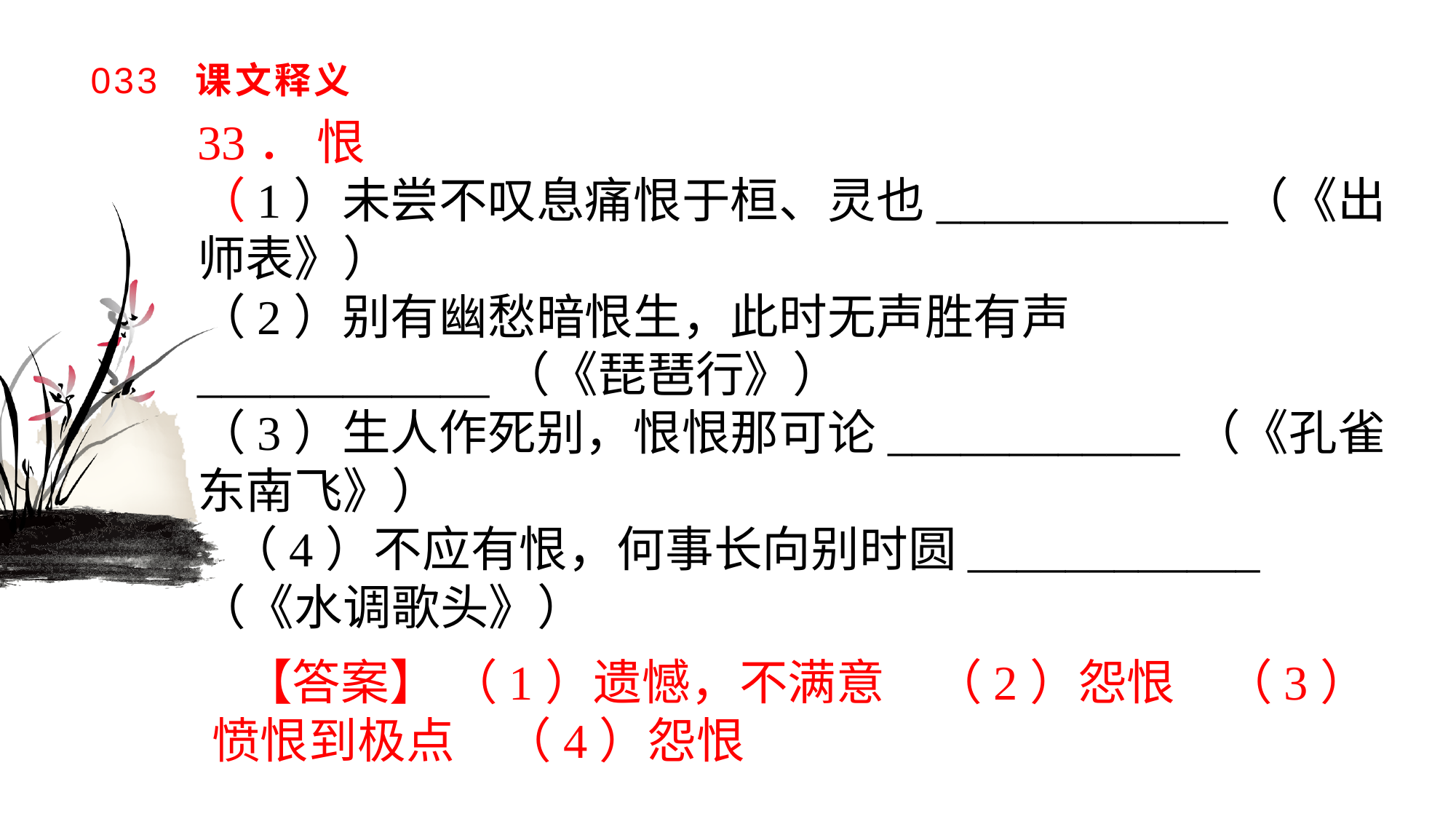

# 033  课文释义
33． 恨（1）未尝不叹息痛恨于桓、灵也____________（《出师表》）（2）别有幽愁暗恨生，此时无声胜有声____________（《琵琶行》）（3）生人作死别，恨恨那可论____________（《孔雀东南飞》）（4）不应有恨，何事长向别时圆____________ （《水调歌头》）
【答案】 （1）遗憾，不满意　（2）怨恨　（3）愤恨到极点　（4）怨恨